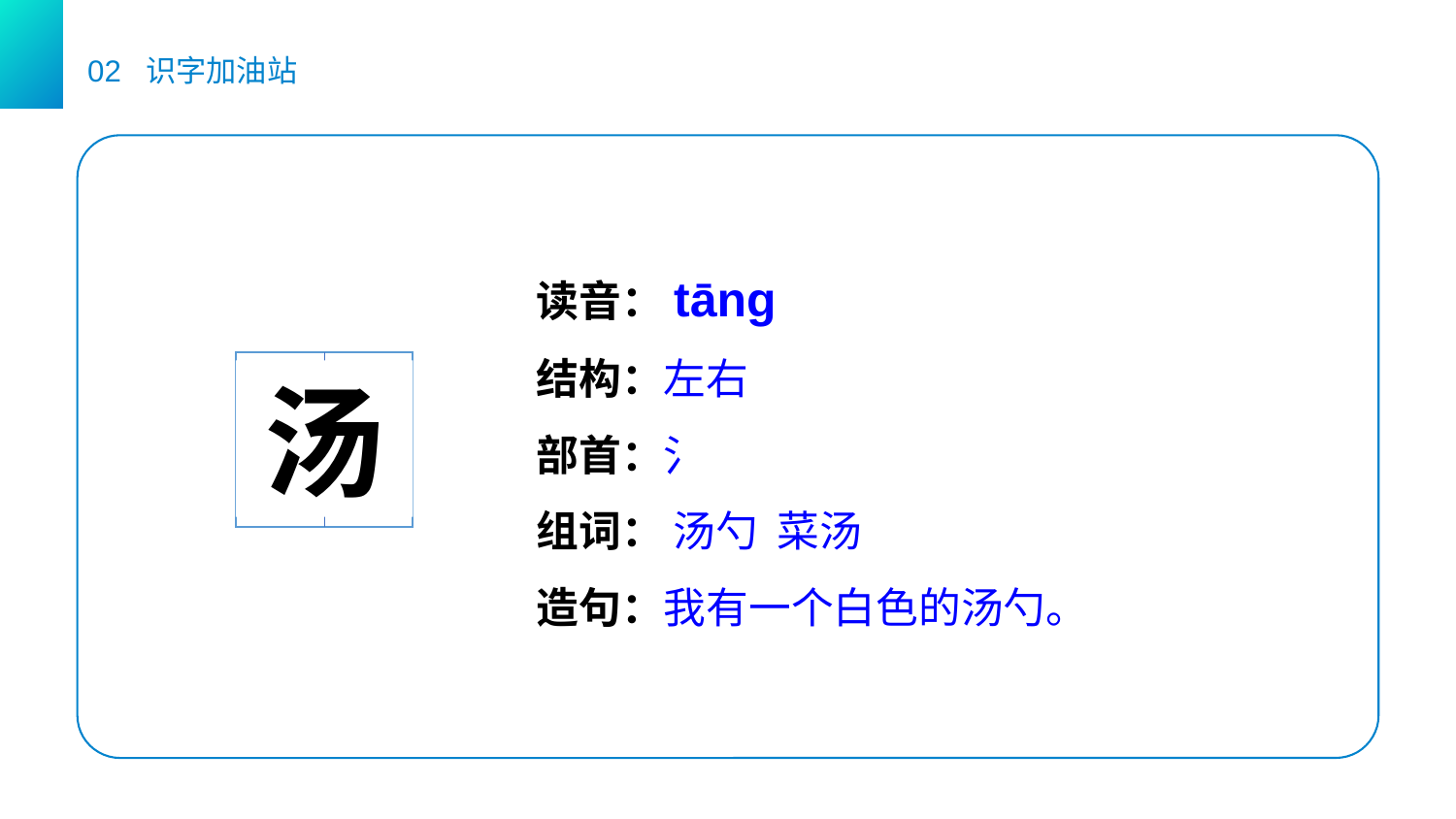

02  识字加油站

读音：tāng
结构：左右
部首：氵
组词： 汤勺  菜汤
造句：我有一个白色的汤勺。
|  |  |
| --- | --- |
|  |  |
汤